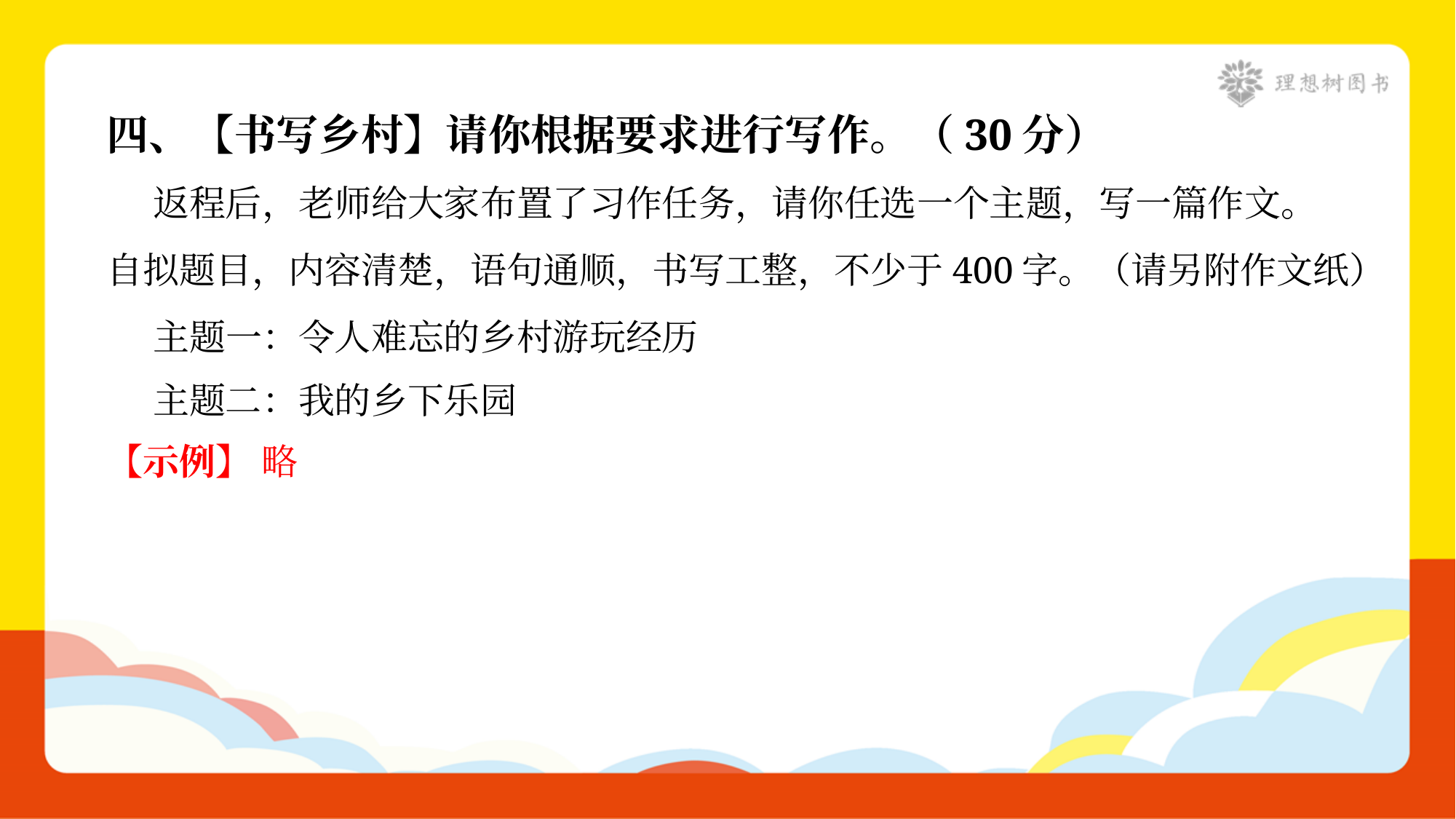

四、【书写乡村】请你根据要求进行写作。（30分）
    返程后，老师给大家布置了习作任务，请你任选一个主题，写一篇作文。
自拟题目，内容清楚，语句通顺，书写工整，不少于400字。（请另附作文纸）
    主题一：令人难忘的乡村游玩经历
    主题二：我的乡下乐园
【示例】 略